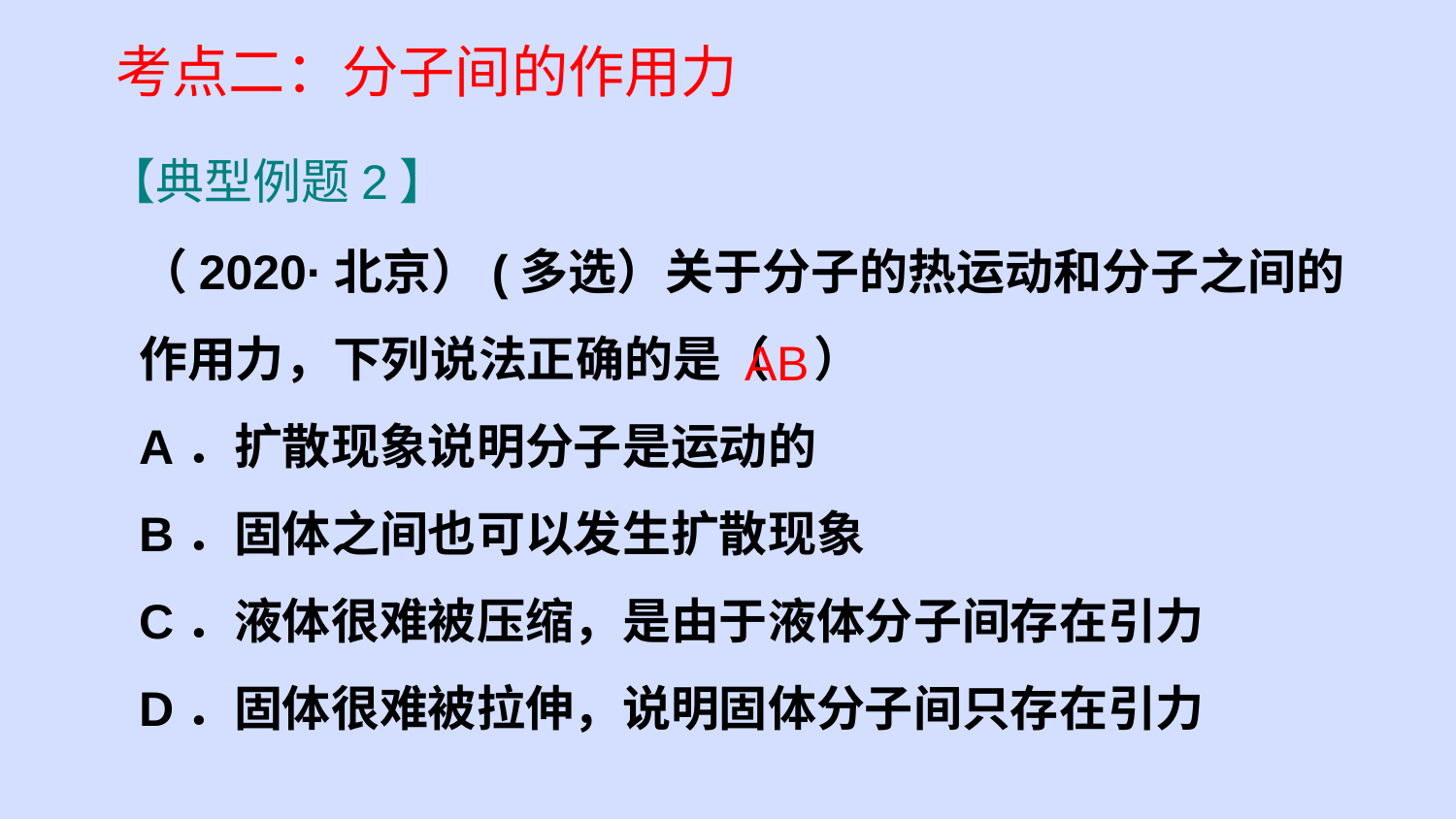

考点二：分子间的作用力
【典型例题2】
（2020·北京）(多选）关于分子的热运动和分子之间的作用力，下列说法正确的是（    ）
A．扩散现象说明分子是运动的
B．固体之间也可以发生扩散现象
C．液体很难被压缩，是由于液体分子间存在引力
D．固体很难被拉伸，说明固体分子间只存在引力
AB